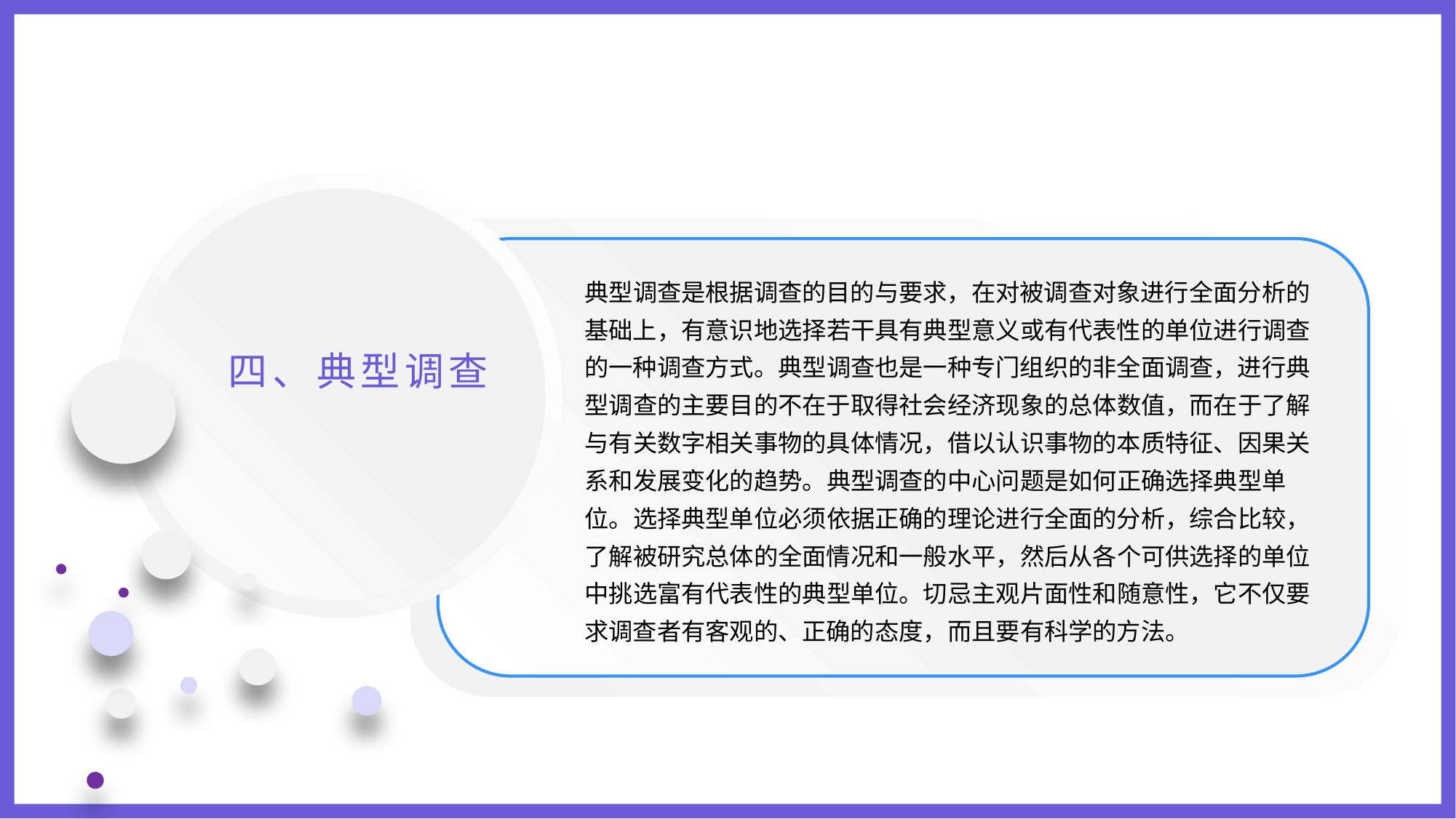

典型调查是根据调查的目的与要求，在对被调查对象进行全面分析的基础上，有意识地选择若干具有典型意义或有代表性的单位进行调查的一种调查方式。典型调查也是一种专门组织的非全面调查，进行典型调查的主要目的不在于取得社会经济现象的总体数值，而在于了解与有关数字相关事物的具体情况，借以认识事物的本质特征、因果关系和发展变化的趋势。典型调查的中心问题是如何正确选择典型单位。选择典型单位必须依据正确的理论进行全面的分析，综合比较，了解被研究总体的全面情况和一般水平，然后从各个可供选择的单位中挑选富有代表性的典型单位。切忌主观片面性和随意性，它不仅要求调查者有客观的、正确的态度，而且要有科学的方法。
四、典型调查